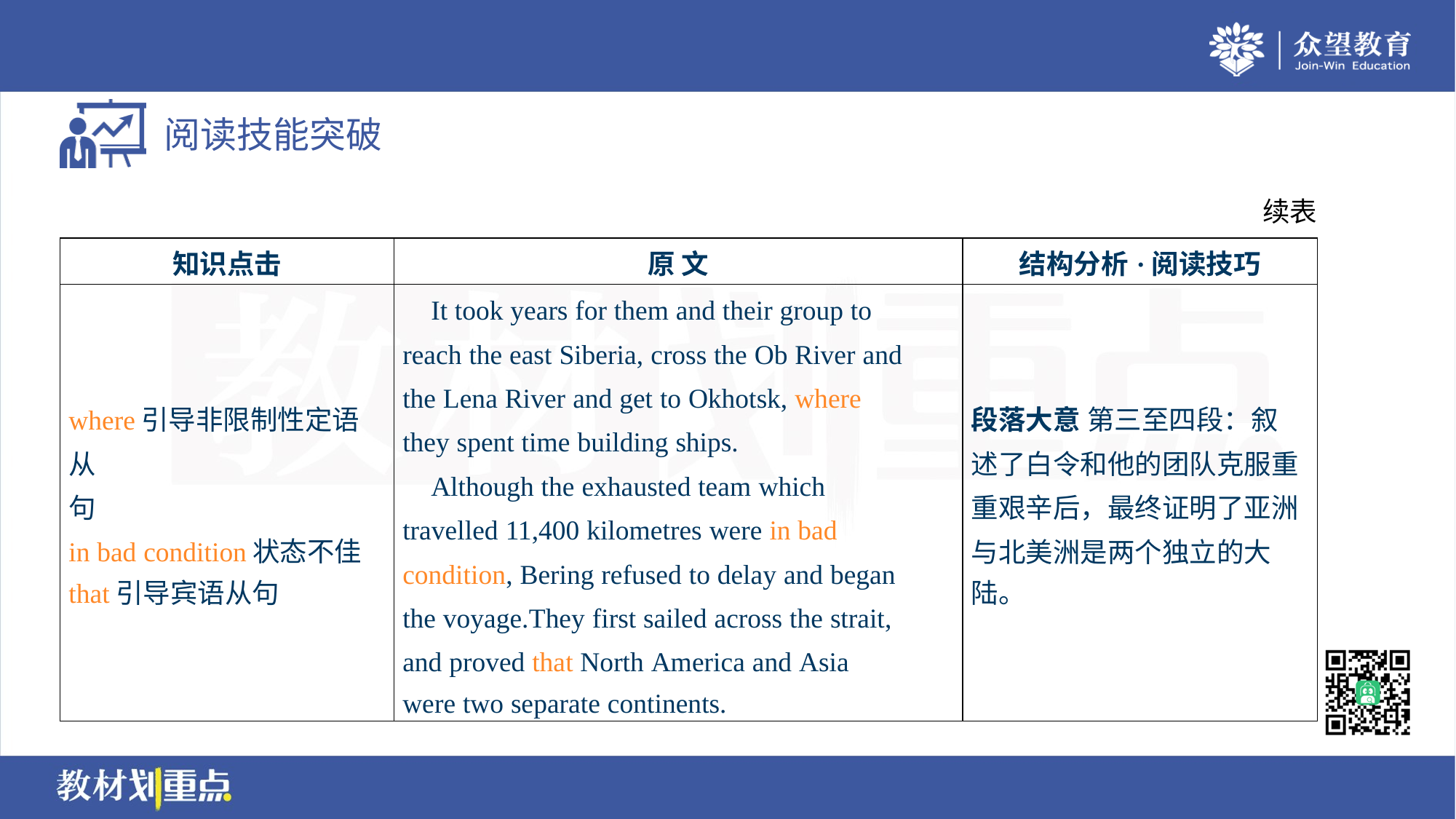

续表
| 知识点击 | 原 文 | 结构分析·阅读技巧 |
| --- | --- | --- |
| where引导非限制性定语从 句 in bad condition状态不佳 that引导宾语从句 | It took years for them and their group to reach the east Siberia, cross the Ob River and the Lena River and get to Okhotsk, where they spent time building ships. Although the exhausted team which travelled 11,400 kilometres were in bad condition, Bering refused to delay and began the voyage.They first sailed across the strait, and proved that North America and Asia were two separate continents. | 段落大意 第三至四段：叙 述了白令和他的团队克服重 重艰辛后，最终证明了亚洲 与北美洲是两个独立的大 陆。 |